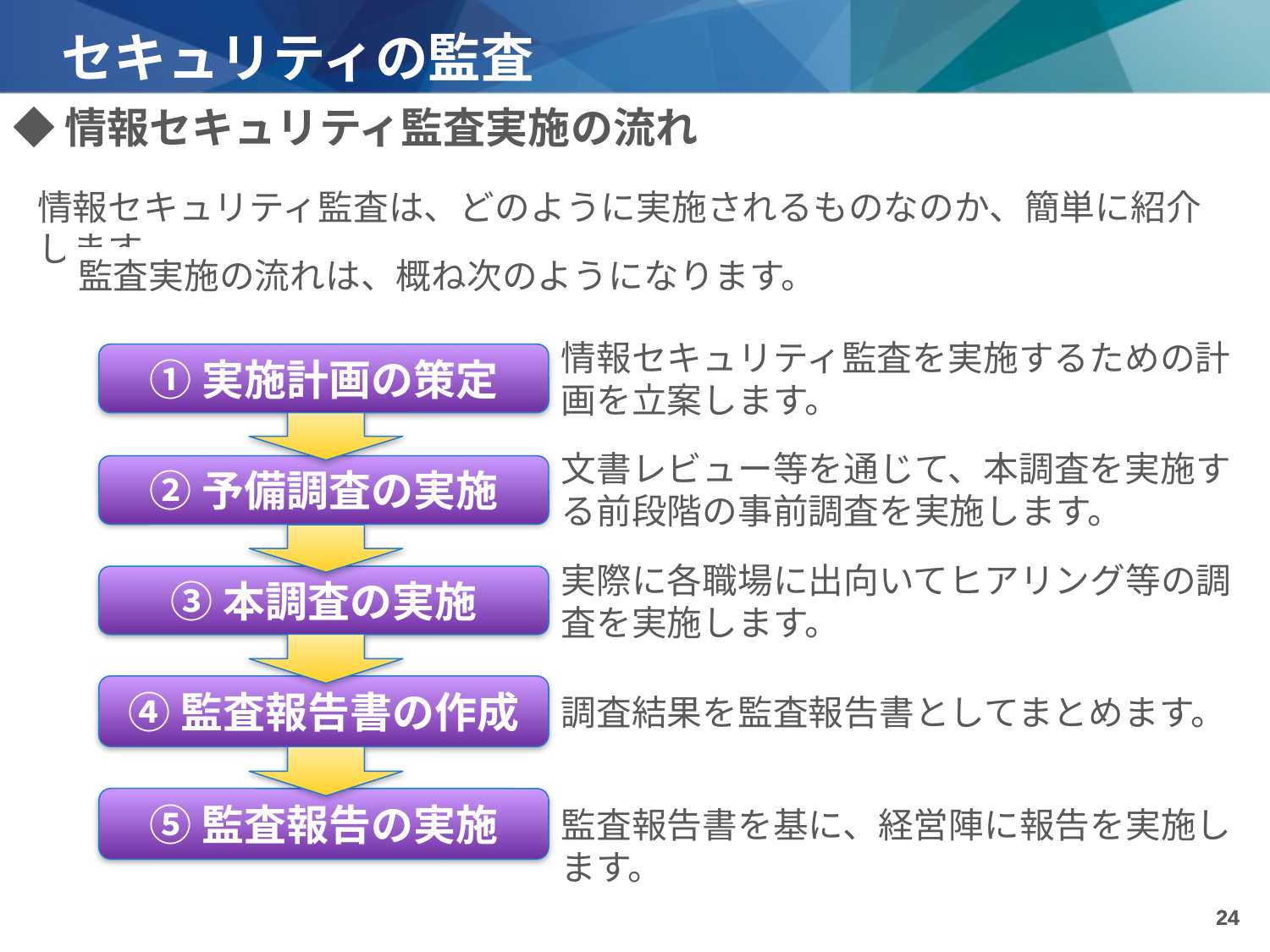

# セキュリティの監査
◆情報セキュリティ監査実施の流れ
情報セキュリティ監査は、どのように実施されるものなのか、簡単に紹介します
監査実施の流れは、概ね次のようになります。
情報セキュリティ監査を実施するための計画を立案します。
①実施計画の策定

文書レビュー等を通じて、本調査を実施する前段階の事前調査を実施します。
②予備調査の実施

実際に各職場に出向いてヒアリング等の調査を実施します。
③本調査の実施

④監査報告書の作成
調査結果を監査報告書としてまとめます。

⑤監査報告の実施
監査報告書を基に、経営陣に報告を実施します。